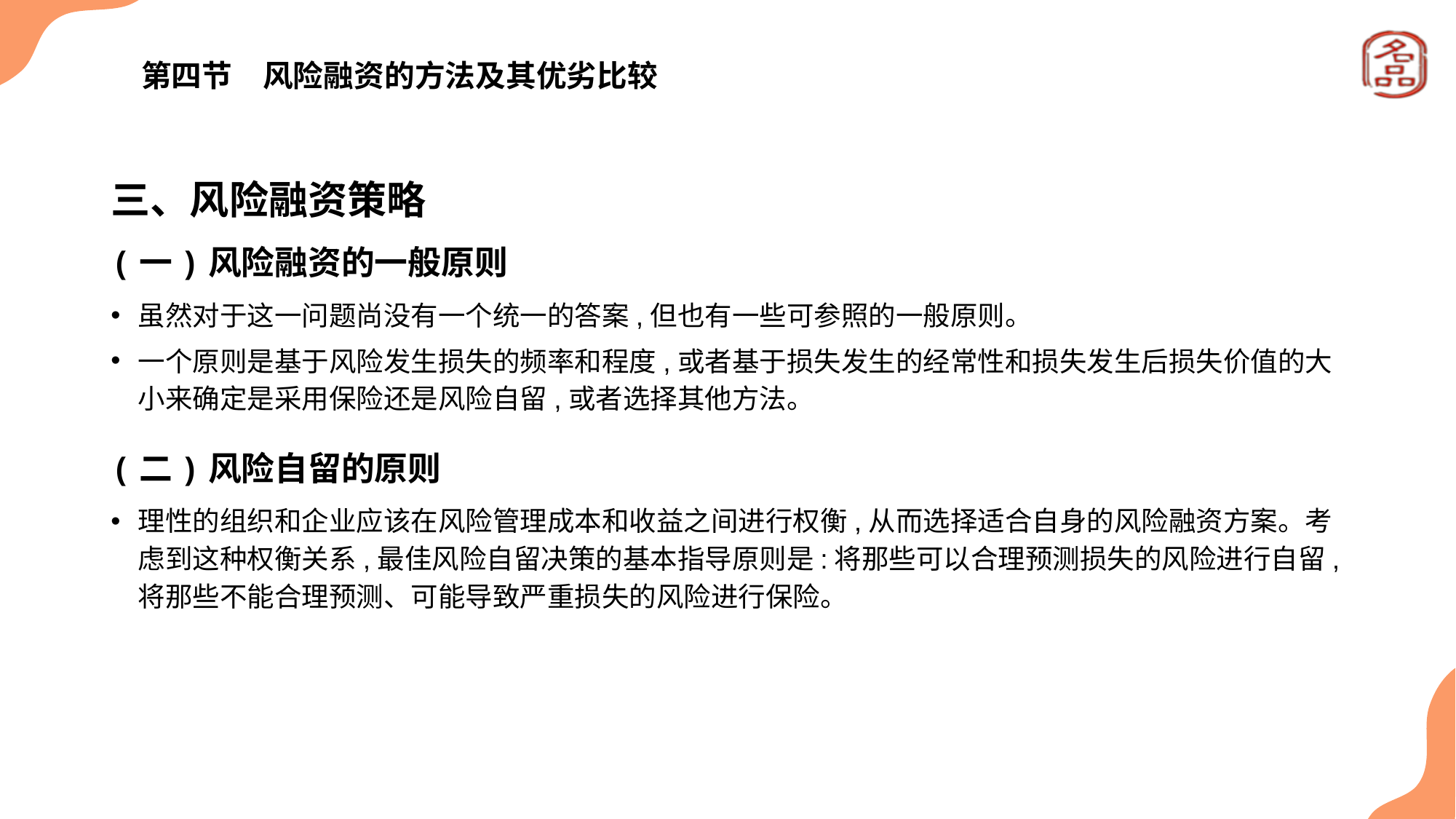

# 第四节　风险融资的方法及其优劣比较
三、风险融资策略
(一)风险融资的一般原则
虽然对于这一问题尚没有一个统一的答案,但也有一些可参照的一般原则。
一个原则是基于风险发生损失的频率和程度,或者基于损失发生的经常性和损失发生后损失价值的大小来确定是采用保险还是风险自留,或者选择其他方法。
(二)风险自留的原则
理性的组织和企业应该在风险管理成本和收益之间进行权衡,从而选择适合自身的风险融资方案。考虑到这种权衡关系,最佳风险自留决策的基本指导原则是:将那些可以合理预测损失的风险进行自留,将那些不能合理预测、可能导致严重损失的风险进行保险。